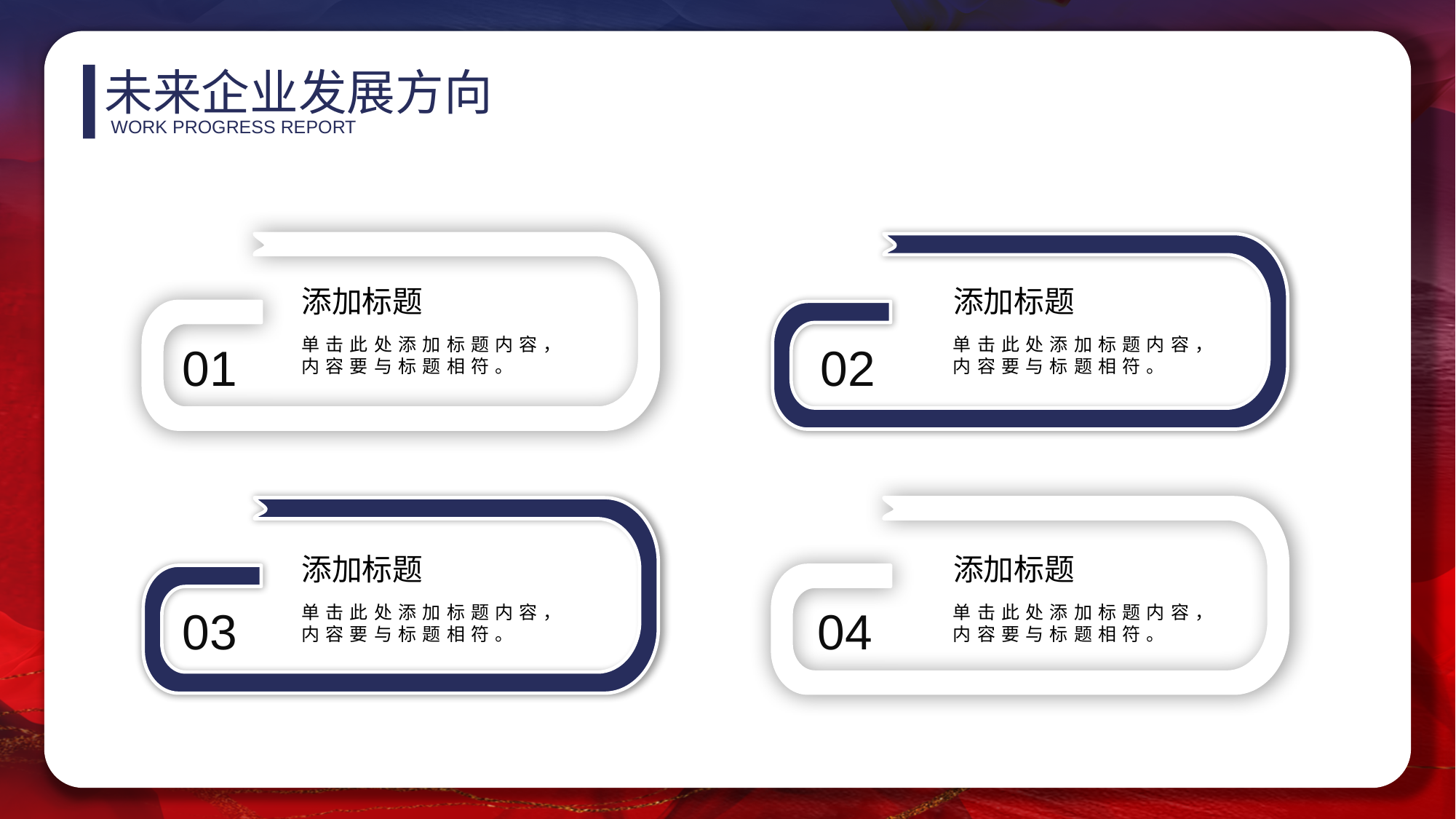

未来企业发展方向
WORK PROGRESS REPORT

添加标题
单击此处添加标题内容，内容要与标题相符。
01

添加标题
单击此处添加标题内容，内容要与标题相符。
02

添加标题
03
单击此处添加标题内容，内容要与标题相符。

添加标题
04
单击此处添加标题内容，内容要与标题相符。